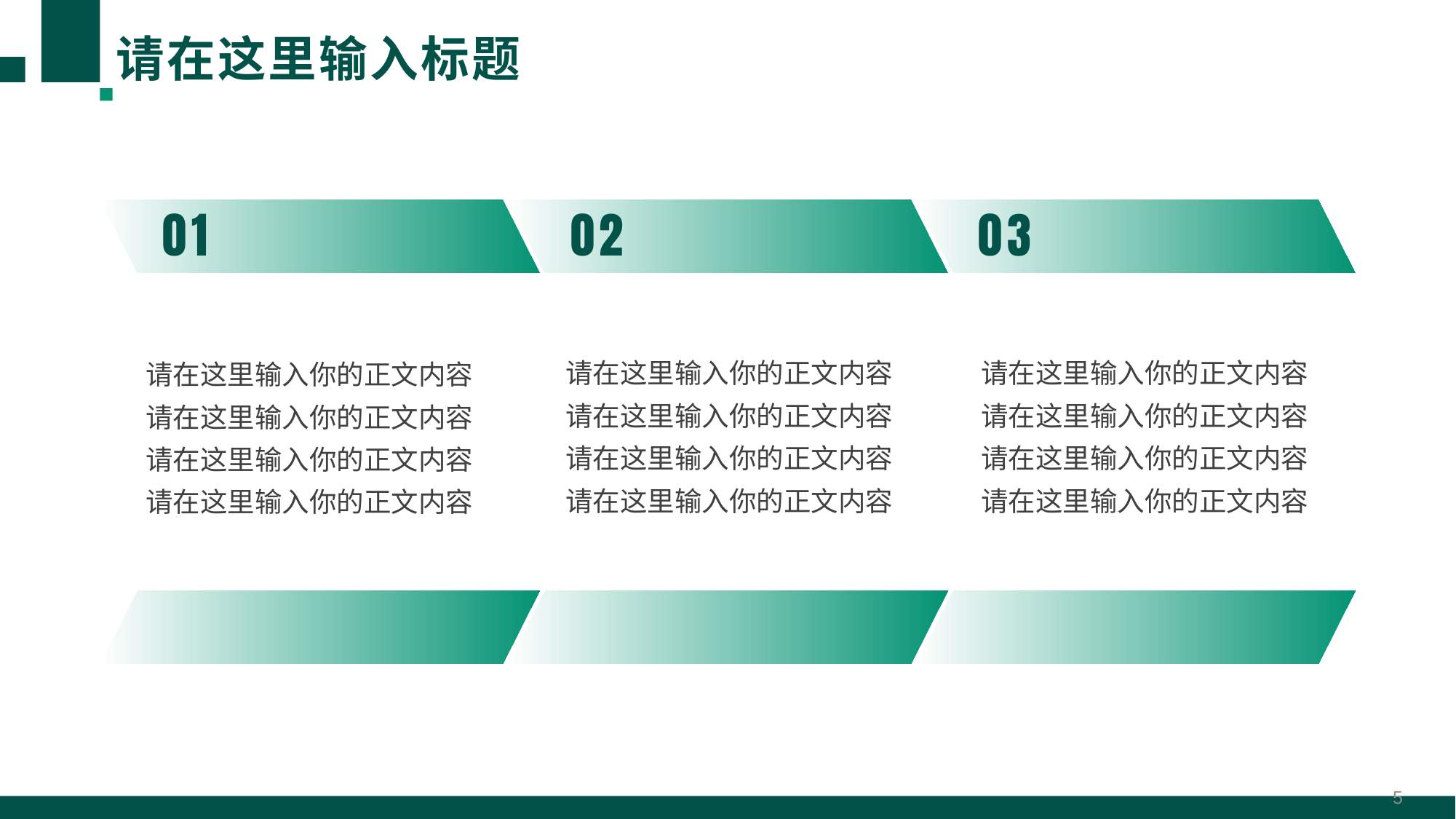

# 请在这里输入标题
01
02
03
请在这里输入你的正文内容
请在这里输入你的正文内容
请在这里输入你的正文内容
请在这里输入你的正文内容
请在这里输入你的正文内容
请在这里输入你的正文内容
请在这里输入你的正文内容
请在这里输入你的正文内容
请在这里输入你的正文内容
请在这里输入你的正文内容
请在这里输入你的正文内容
请在这里输入你的正文内容

5